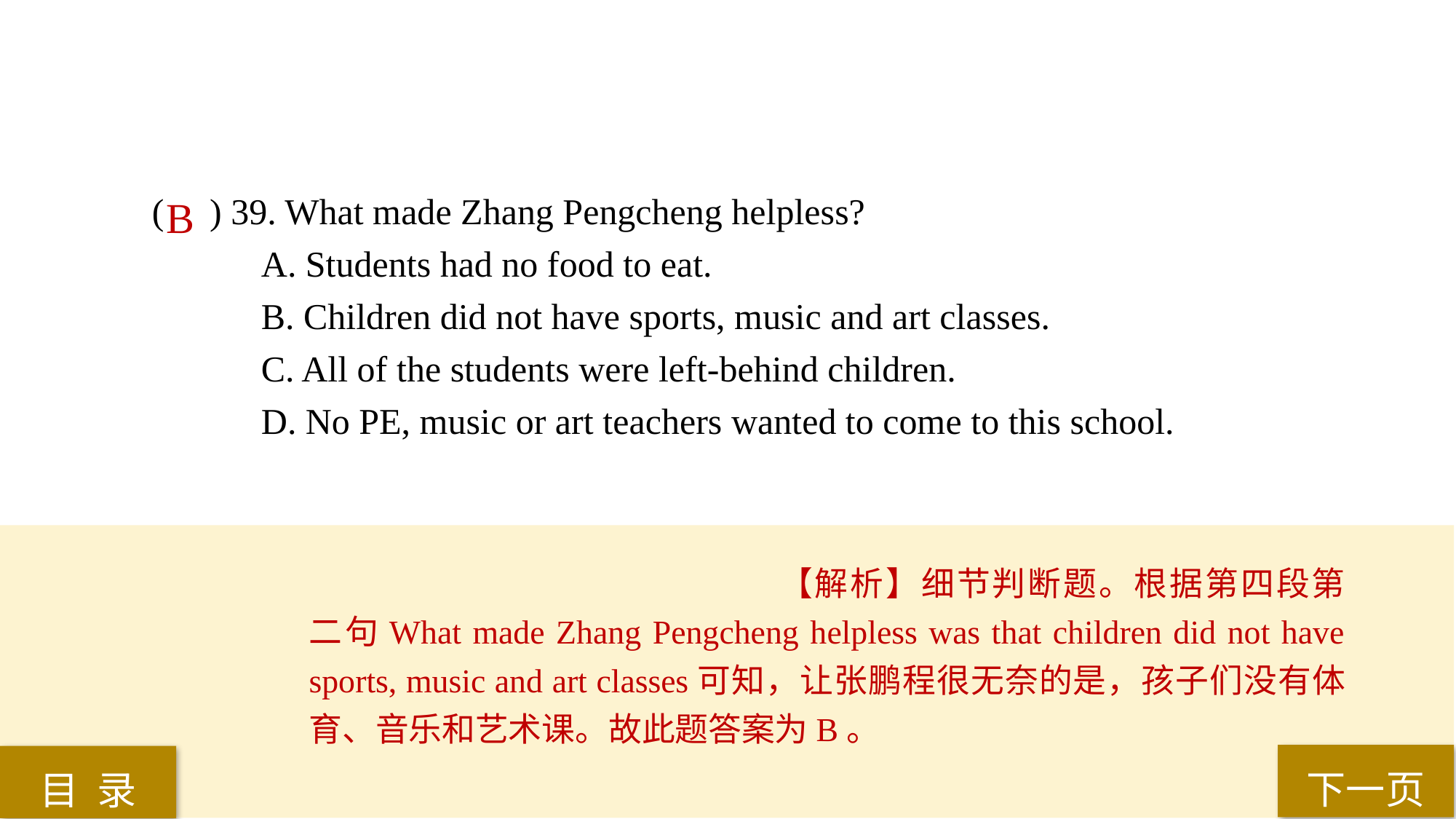

(     ) 39. What made Zhang Pengcheng helpless?
A. Students had no food to eat.
B. Children did not have sports, music and art classes.
C. All of the students were left-behind children.
D. No PE, music or art teachers wanted to come to this school.
B
【解析】细节判断题。根据第四段第二句What made Zhang Pengcheng helpless was that children did not have sports, music and art classes可知，让张鹏程很无奈的是，孩子们没有体育、音乐和艺术课。故此题答案为B。